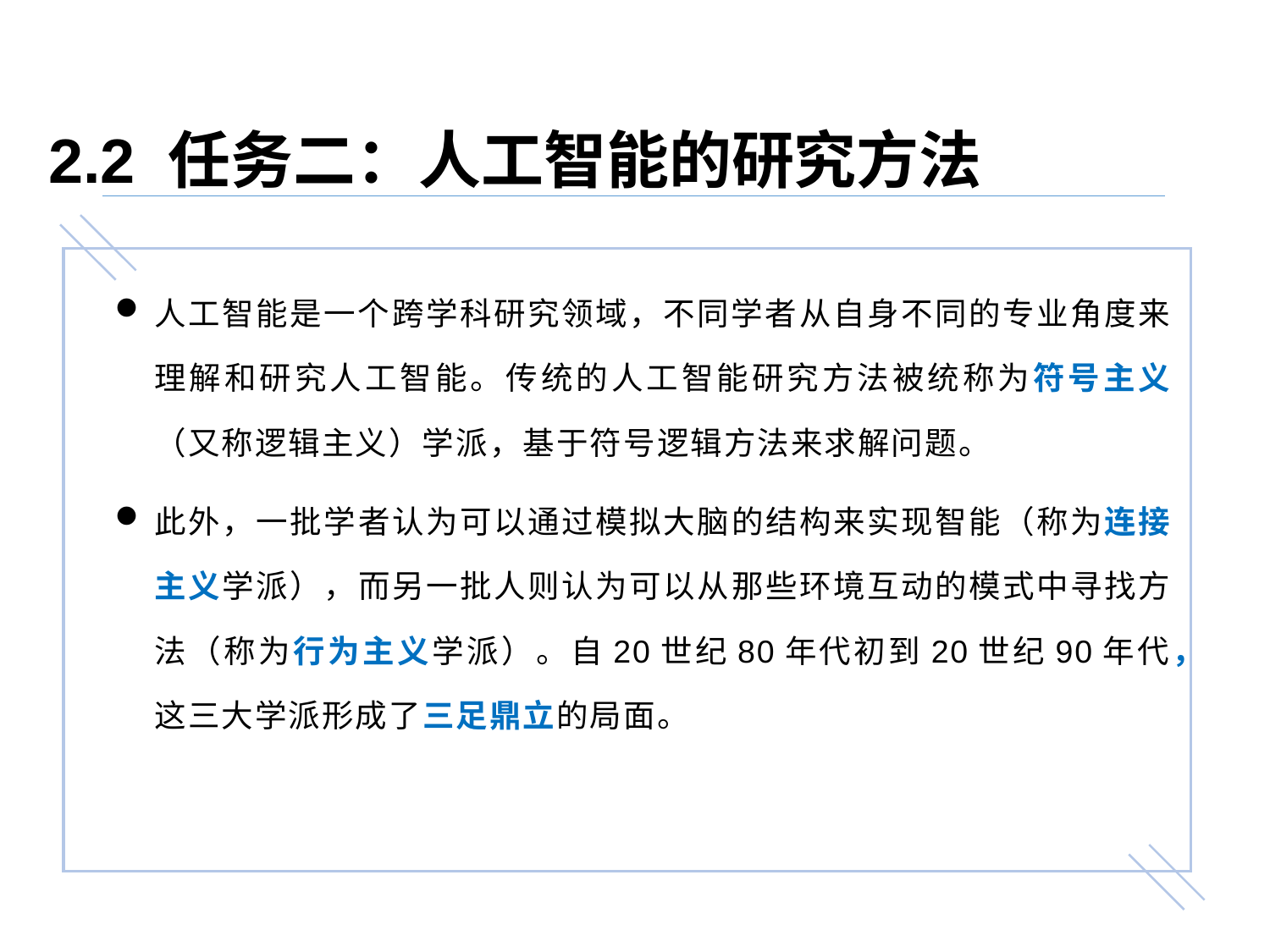

2.2 任务二：人工智能的研究方法

人工智能是一个跨学科研究领域，不同学者从自身不同的专业角度来理解和研究人工智能。传统的人工智能研究方法被统称为符号主义（又称逻辑主义）学派，基于符号逻辑方法来求解问题。
此外，一批学者认为可以通过模拟大脑的结构来实现智能（称为连接主义学派），而另一批人则认为可以从那些环境互动的模式中寻找方法（称为行为主义学派）。自20世纪80年代初到20世纪90年代，这三大学派形成了三足鼎立的局面。